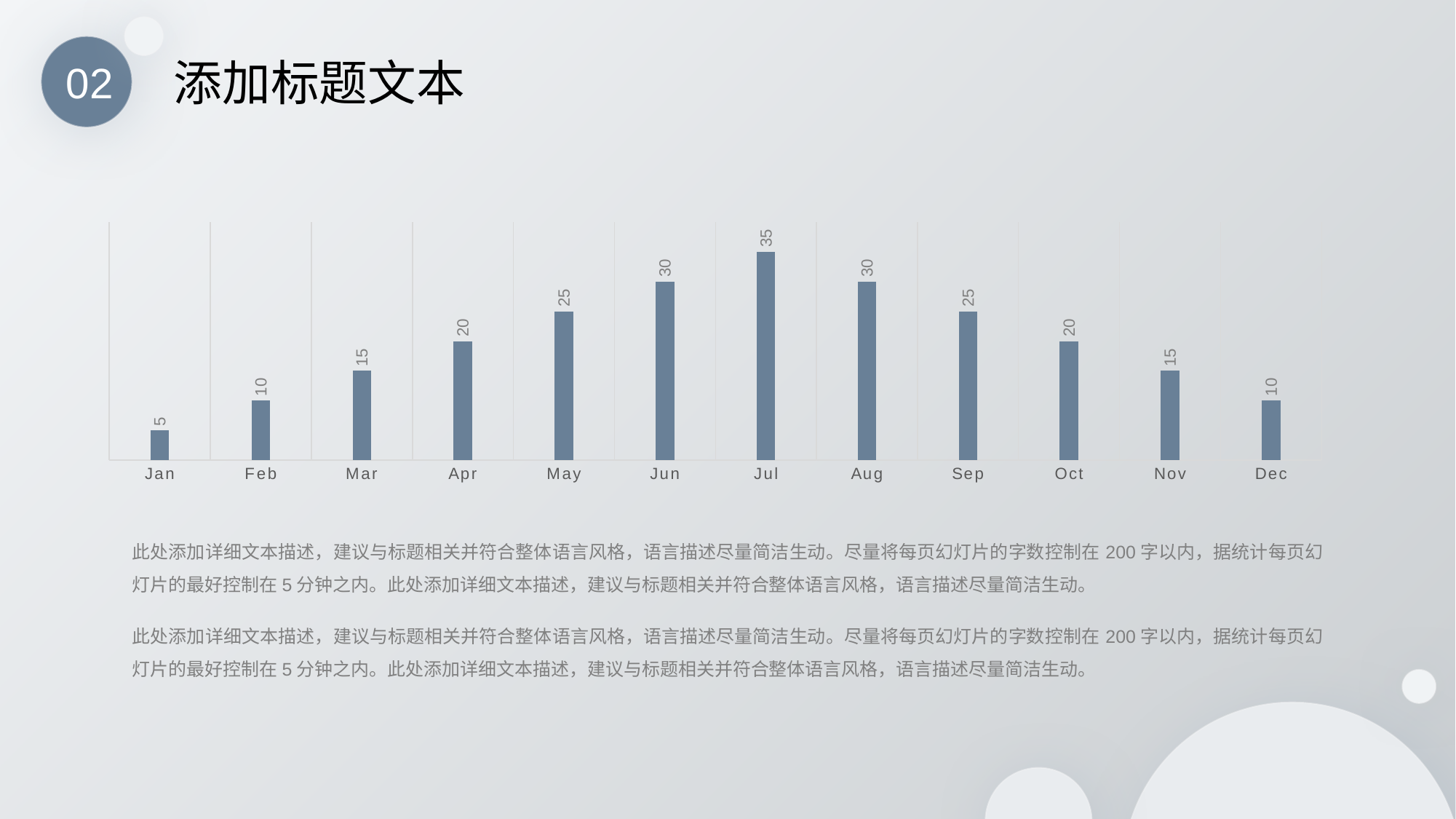

添加标题文本
02

### Chart

| Category | Series 1 |
|---|---|
| Jan | 5.0 |
| Feb | 10.0 |
| Mar | 15.0 |
| Apr | 20.0 |
| May | 25.0 |
| Jun | 30.0 |
| Jul | 35.0 |
| Aug | 30.0 |
| Sep | 25.0 |
| Oct | 20.0 |
| Nov | 15.0 |
| Dec | 10.0 |
此处添加详细文本描述，建议与标题相关并符合整体语言风格，语言描述尽量简洁生动。尽量将每页幻灯片的字数控制在200字以内，据统计每页幻灯片的最好控制在5分钟之内。此处添加详细文本描述，建议与标题相关并符合整体语言风格，语言描述尽量简洁生动。
此处添加详细文本描述，建议与标题相关并符合整体语言风格，语言描述尽量简洁生动。尽量将每页幻灯片的字数控制在200字以内，据统计每页幻灯片的最好控制在5分钟之内。此处添加详细文本描述，建议与标题相关并符合整体语言风格，语言描述尽量简洁生动。